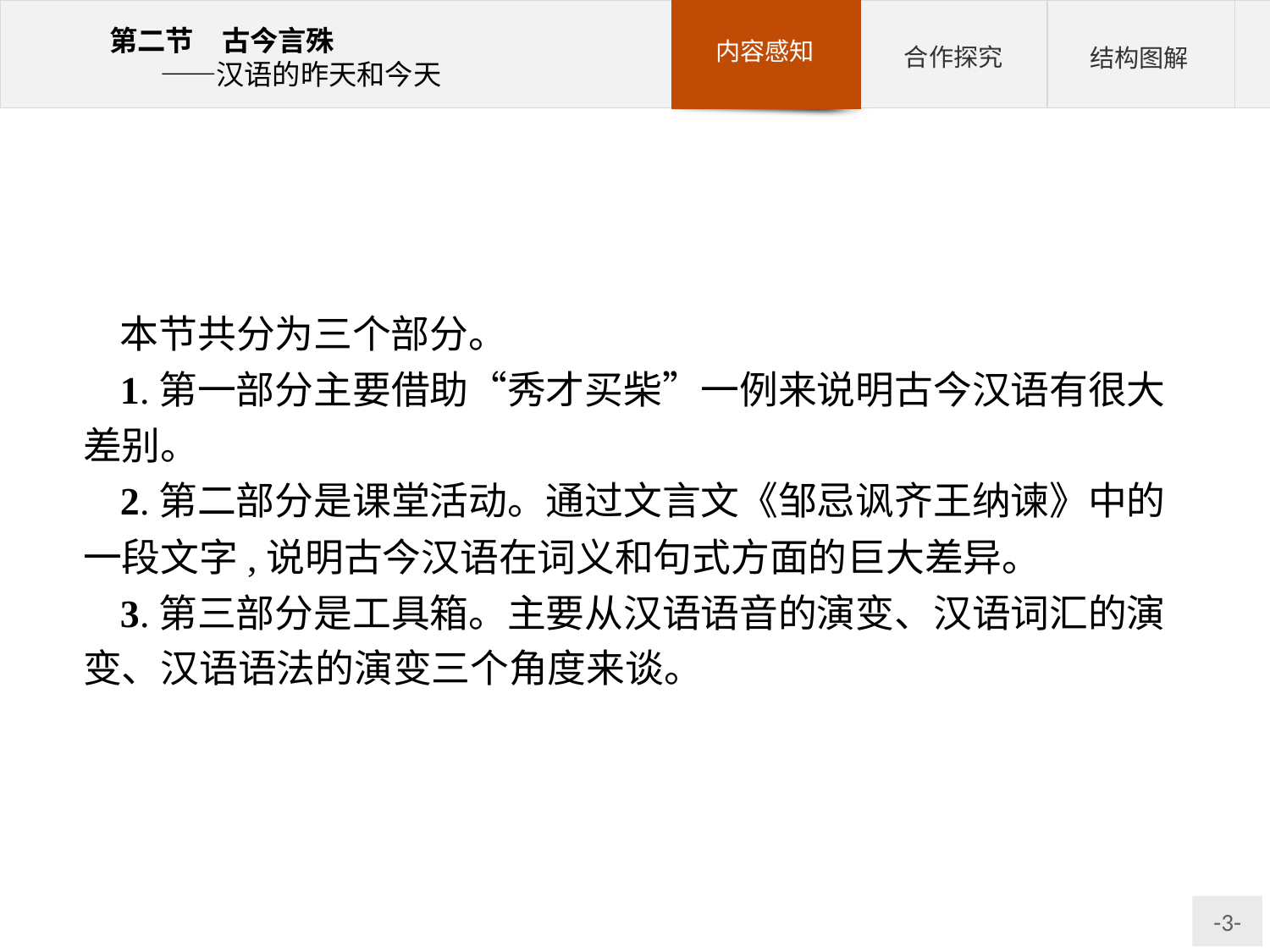

本节共分为三个部分。
1.第一部分主要借助“秀才买柴”一例来说明古今汉语有很大差别。
2.第二部分是课堂活动。通过文言文《邹忌讽齐王纳谏》中的一段文字,说明古今汉语在词义和句式方面的巨大差异。
3.第三部分是工具箱。主要从汉语语音的演变、汉语词汇的演变、汉语语法的演变三个角度来谈。